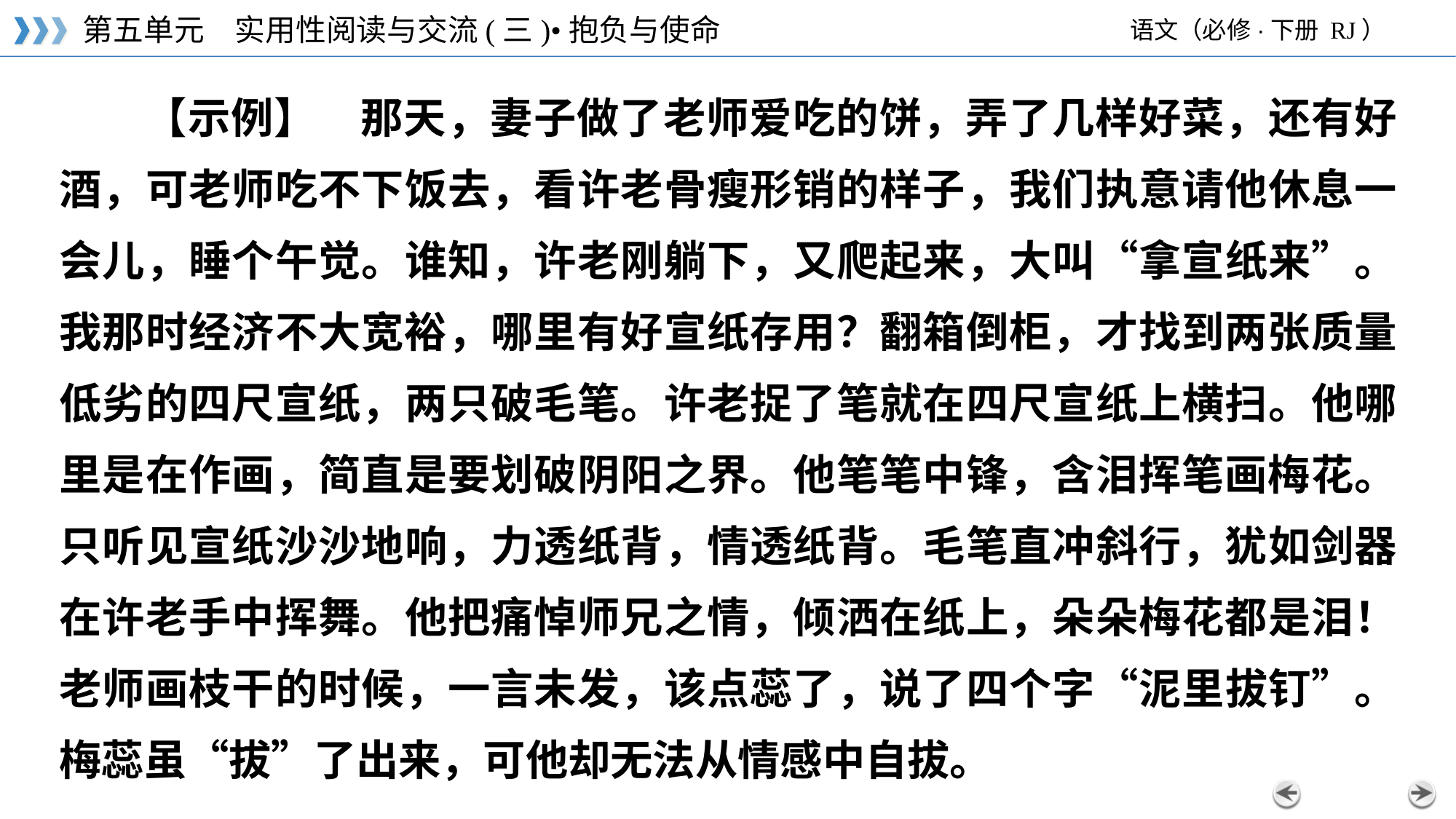

【示例】　那天，妻子做了老师爱吃的饼，弄了几样好菜，还有好酒，可老师吃不下饭去，看许老骨瘦形销的样子，我们执意请他休息一会儿，睡个午觉。谁知，许老刚躺下，又爬起来，大叫“拿宣纸来”。我那时经济不大宽裕，哪里有好宣纸存用？翻箱倒柜，才找到两张质量低劣的四尺宣纸，两只破毛笔。许老捉了笔就在四尺宣纸上横扫。他哪里是在作画，简直是要划破阴阳之界。他笔笔中锋，含泪挥笔画梅花。只听见宣纸沙沙地响，力透纸背，情透纸背。毛笔直冲斜行，犹如剑器在许老手中挥舞。他把痛悼师兄之情，倾洒在纸上，朵朵梅花都是泪！老师画枝干的时候，一言未发，该点蕊了，说了四个字“泥里拔钉”。梅蕊虽“拔”了出来，可他却无法从情感中自拔。